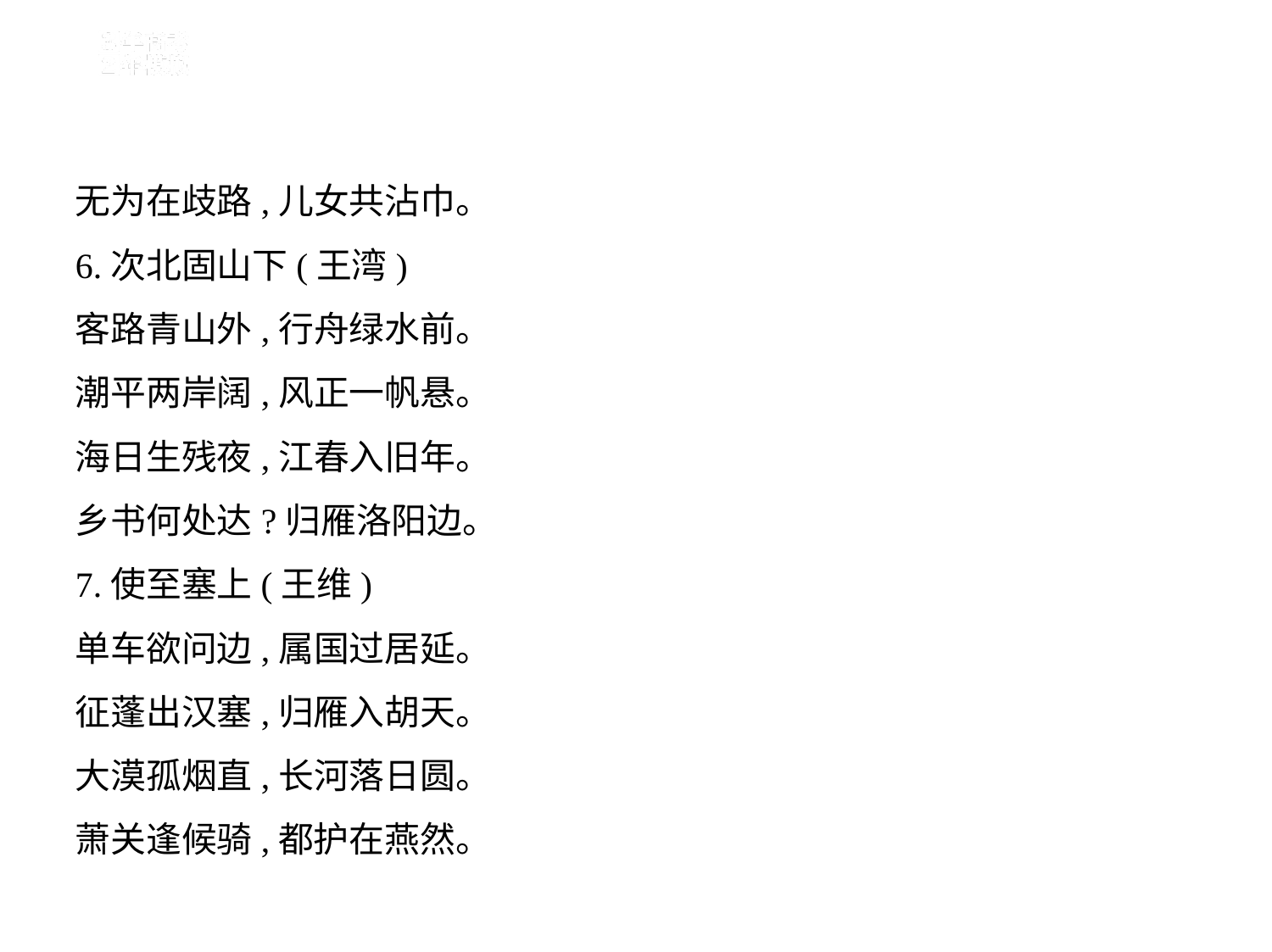

无为在歧路,儿女共沾巾。
6.次北固山下(王湾)
客路青山外,行舟绿水前。
潮平两岸阔,风正一帆悬。
海日生残夜,江春入旧年。
乡书何处达?归雁洛阳边。
7.使至塞上(王维)
单车欲问边,属国过居延。
征蓬出汉塞,归雁入胡天。
大漠孤烟直,长河落日圆。
萧关逢候骑,都护在燕然。